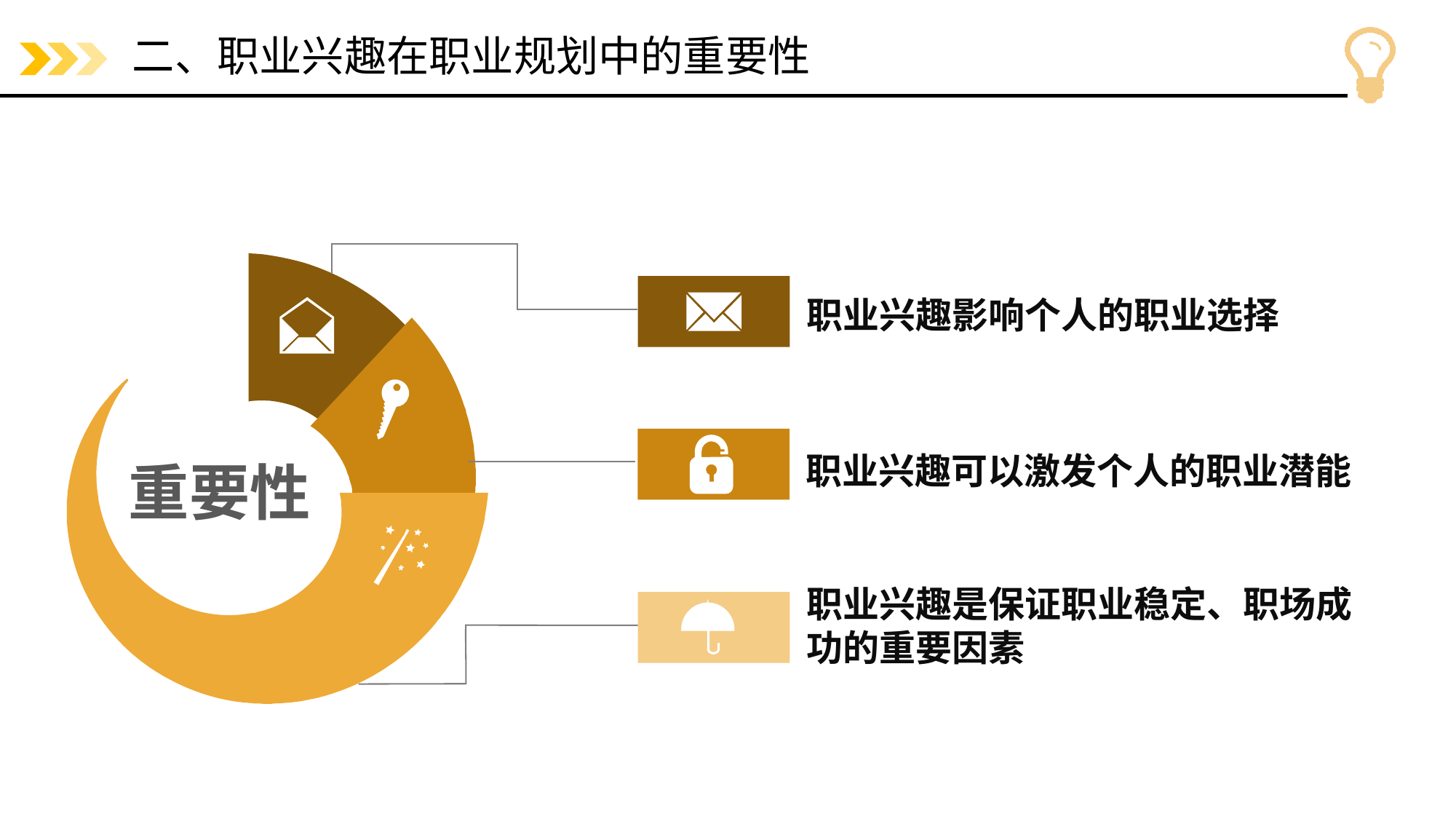

19
# 二、职业兴趣在职业规划中的重要性

职业兴趣影响个人的职业选择

职业兴趣可以激发个人的职业潜能
重要性

职业兴趣是保证职业稳定、职场成功的重要因素